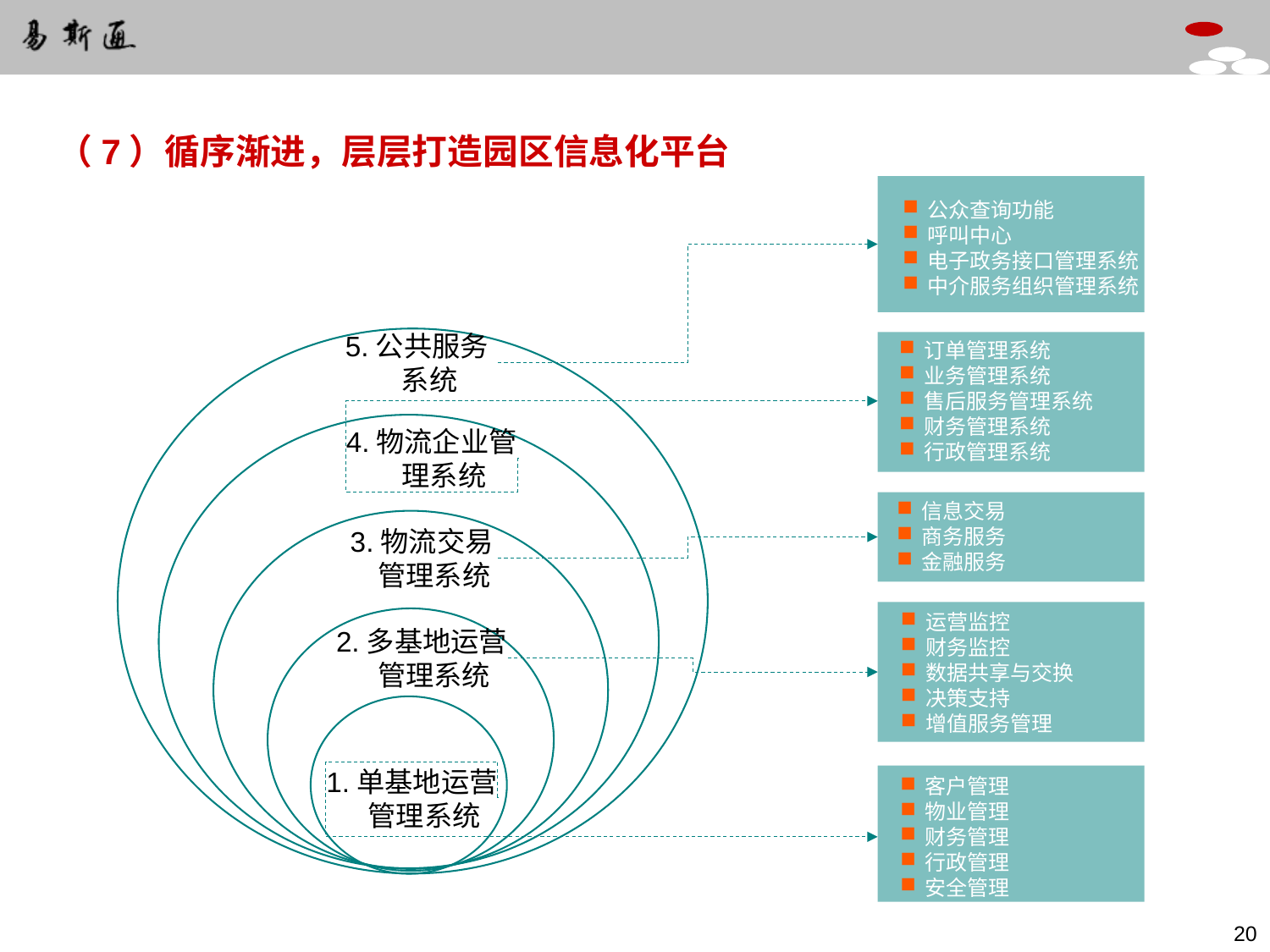

（7）循序渐进，层层打造园区信息化平台

公众查询功能
呼叫中心
电子政务接口管理系统
中介服务组织管理系统

5.公共服务系统

订单管理系统
业务管理系统
售后服务管理系统
财务管理系统
行政管理系统

4.物流企业管理系统

信息交易
商务服务
金融服务

3.物流交易管理系统
运营监控
财务监控
数据共享与交换
决策支持
增值服务管理

2.多基地运营管理系统

客户管理
物业管理
财务管理
行政管理
安全管理
1.单基地运营管理系统

20